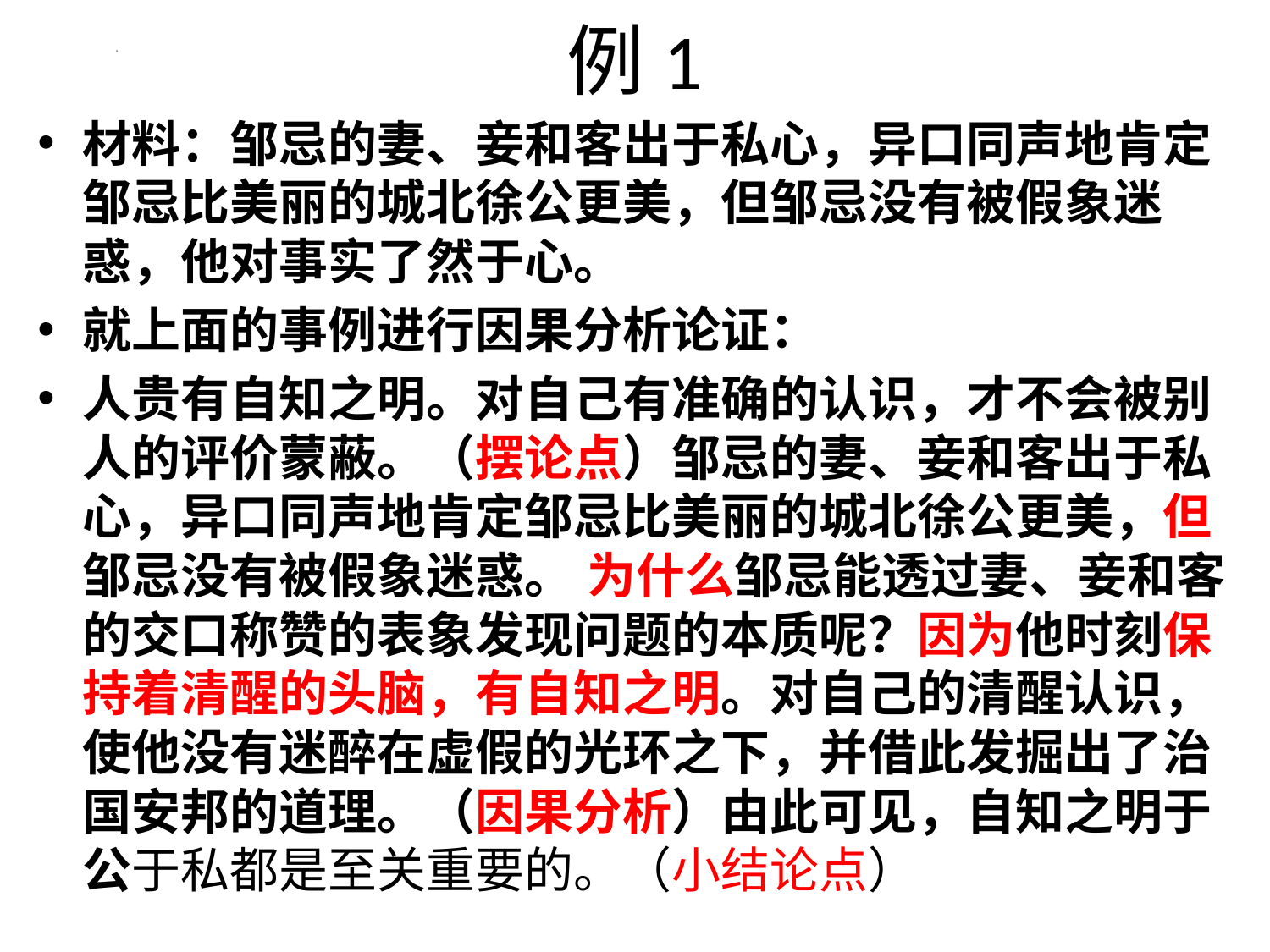

# 例1
材料：邹忌的妻、妾和客出于私心，异口同声地肯定邹忌比美丽的城北徐公更美，但邹忌没有被假象迷惑，他对事实了然于心。
就上面的事例进行因果分析论证：
人贵有自知之明。对自己有准确的认识，才不会被别人的评价蒙蔽。（摆论点）邹忌的妻、妾和客出于私心，异口同声地肯定邹忌比美丽的城北徐公更美，但邹忌没有被假象迷惑。 为什么邹忌能透过妻、妾和客的交口称赞的表象发现问题的本质呢？因为他时刻保持着清醒的头脑，有自知之明。对自己的清醒认识，使他没有迷醉在虚假的光环之下，并借此发掘出了治国安邦的道理。（因果分析）由此可见，自知之明于公于私都是至关重要的。（小结论点）